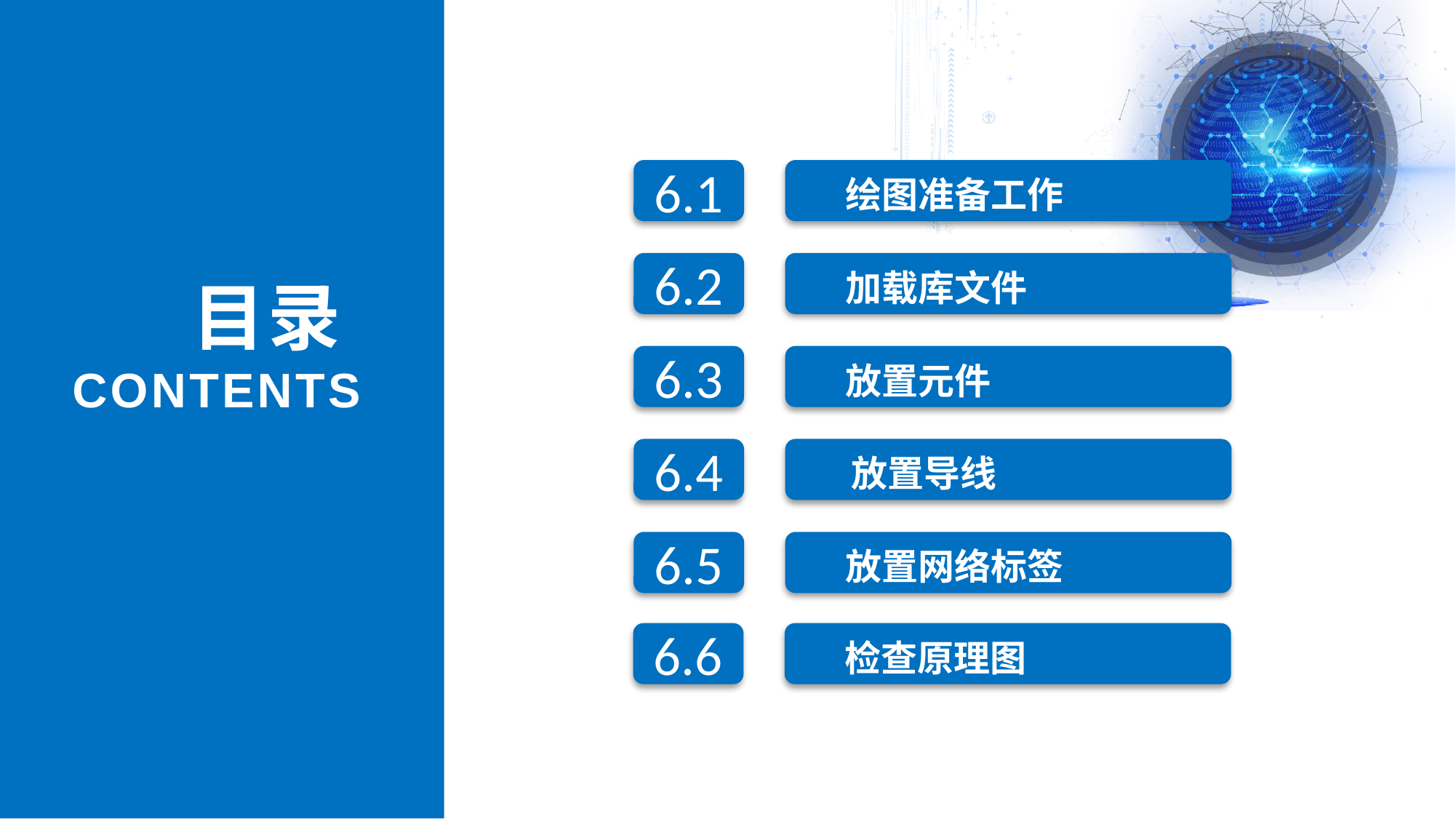

绘图准备工作
6.1

加载库文件
6.2
目录
CONTENTS

放置元件
6.3

放置导线
6.4

放置网络标签
6.5

检查原理图
6.6